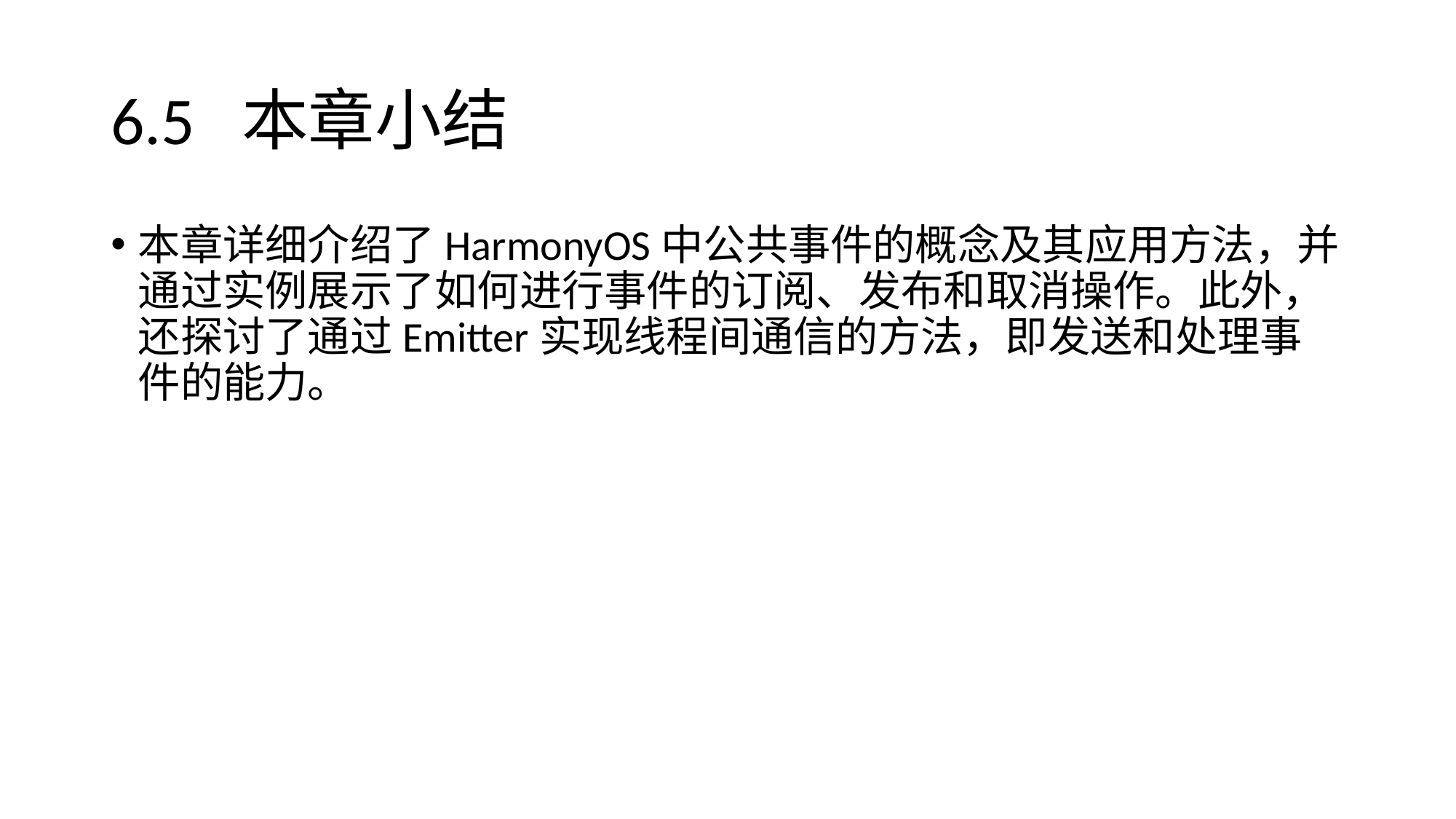

# 6.5  本章小结
本章详细介绍了HarmonyOS中公共事件的概念及其应用方法，并通过实例展示了如何进行事件的订阅、发布和取消操作。此外，还探讨了通过Emitter实现线程间通信的方法，即发送和处理事件的能力。